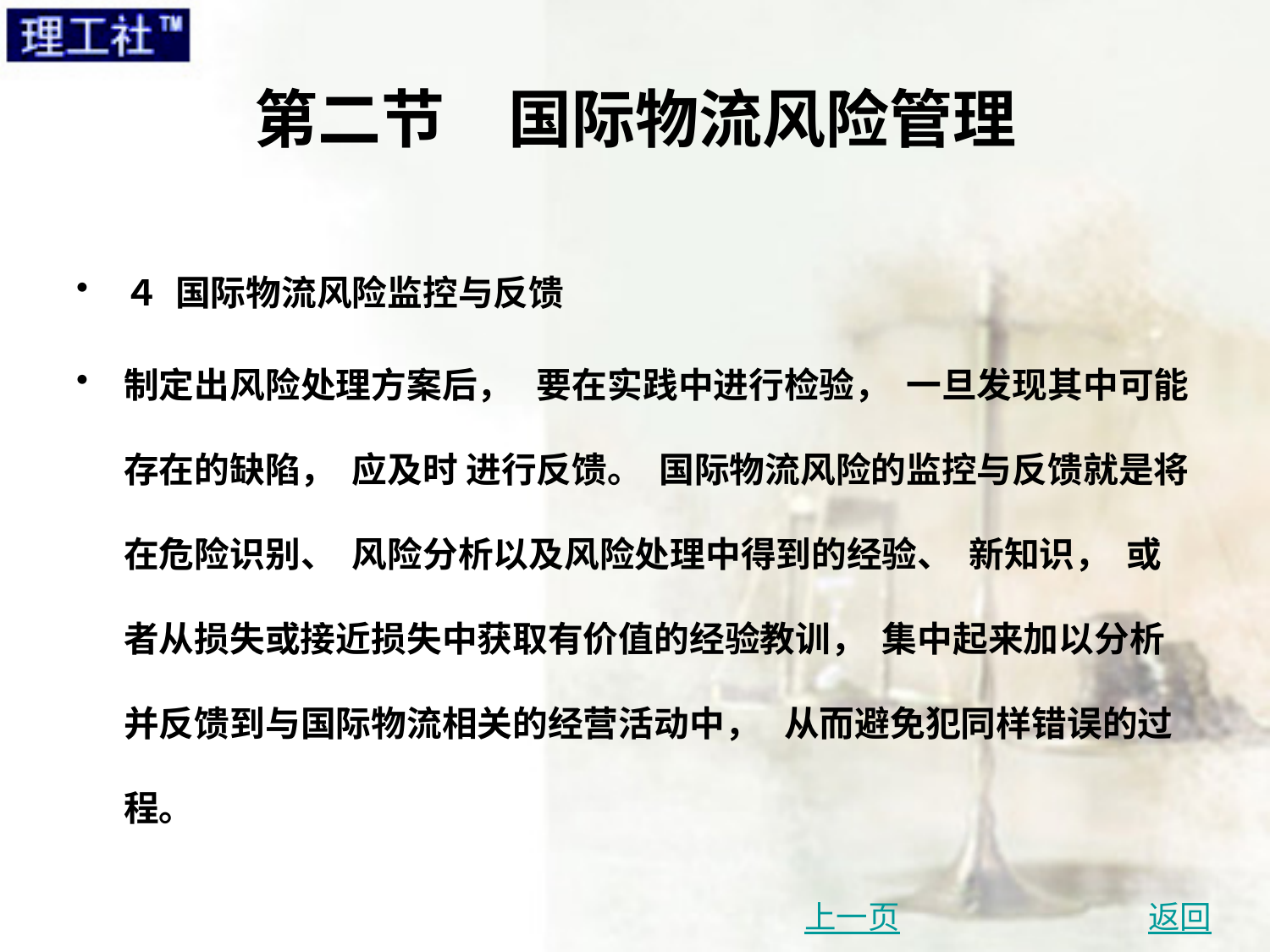

# 第二节　国际物流风险管理
４  国际物流风险监控与反馈
制定出风险处理方案后，   要在实践中进行检验，  一旦发现其中可能存在的缺陷，  应及时 进行反馈。  国际物流风险的监控与反馈就是将在危险识别、  风险分析以及风险处理中得到的经验、  新知识，  或者从损失或接近损失中获取有价值的经验教训，  集中起来加以分析并反馈到与国际物流相关的经营活动中，   从而避免犯同样错误的过程。
上一页
返回